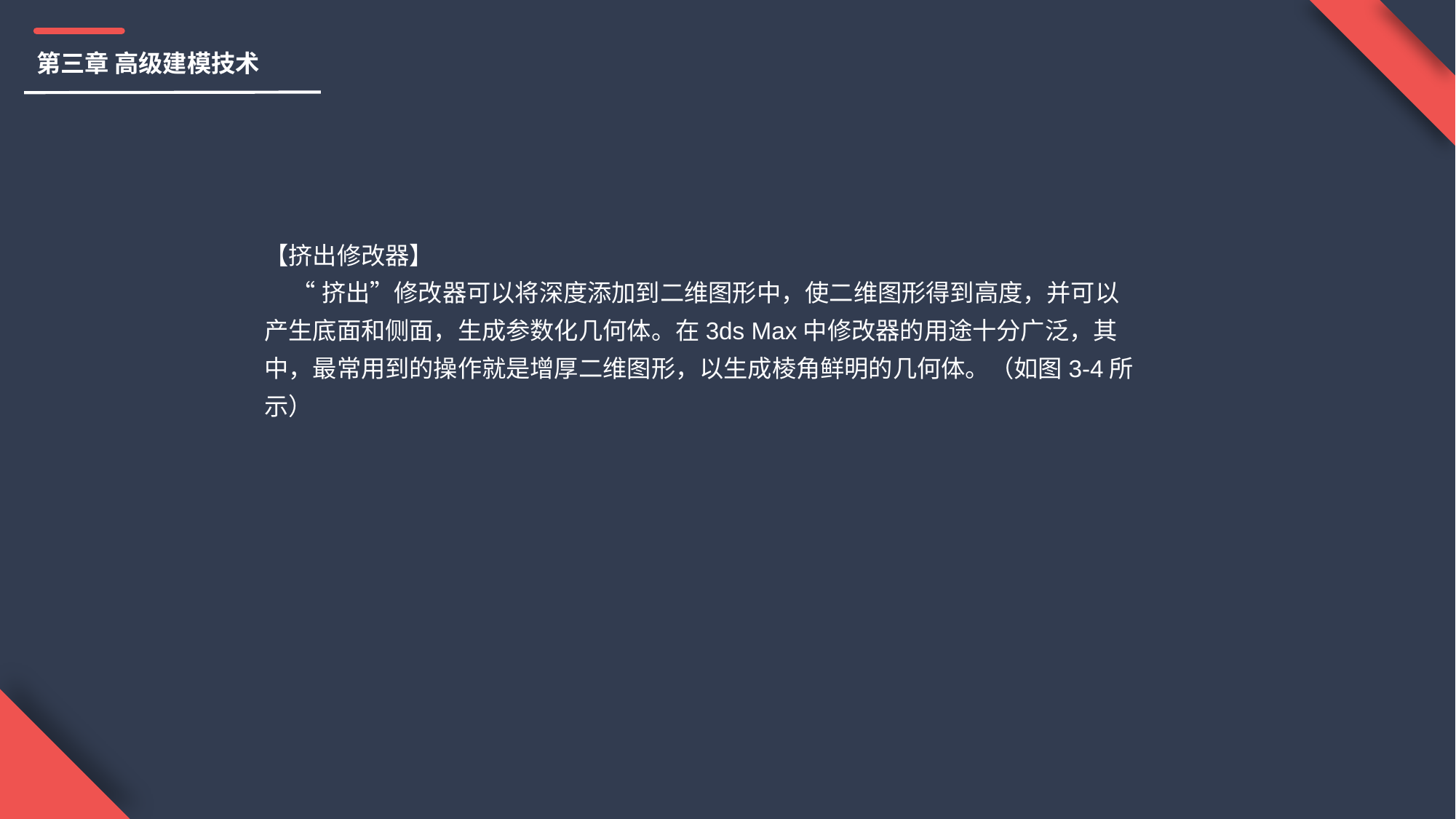

第三章 高级建模技术
【挤出修改器】
     “挤出”修改器可以将深度添加到二维图形中，使二维图形得到高度，并可以产生底面和侧面，生成参数化几何体。在3ds Max中修改器的用途十分广泛，其中，最常用到的操作就是增厚二维图形，以生成棱角鲜明的几何体。（如图3-4所示）